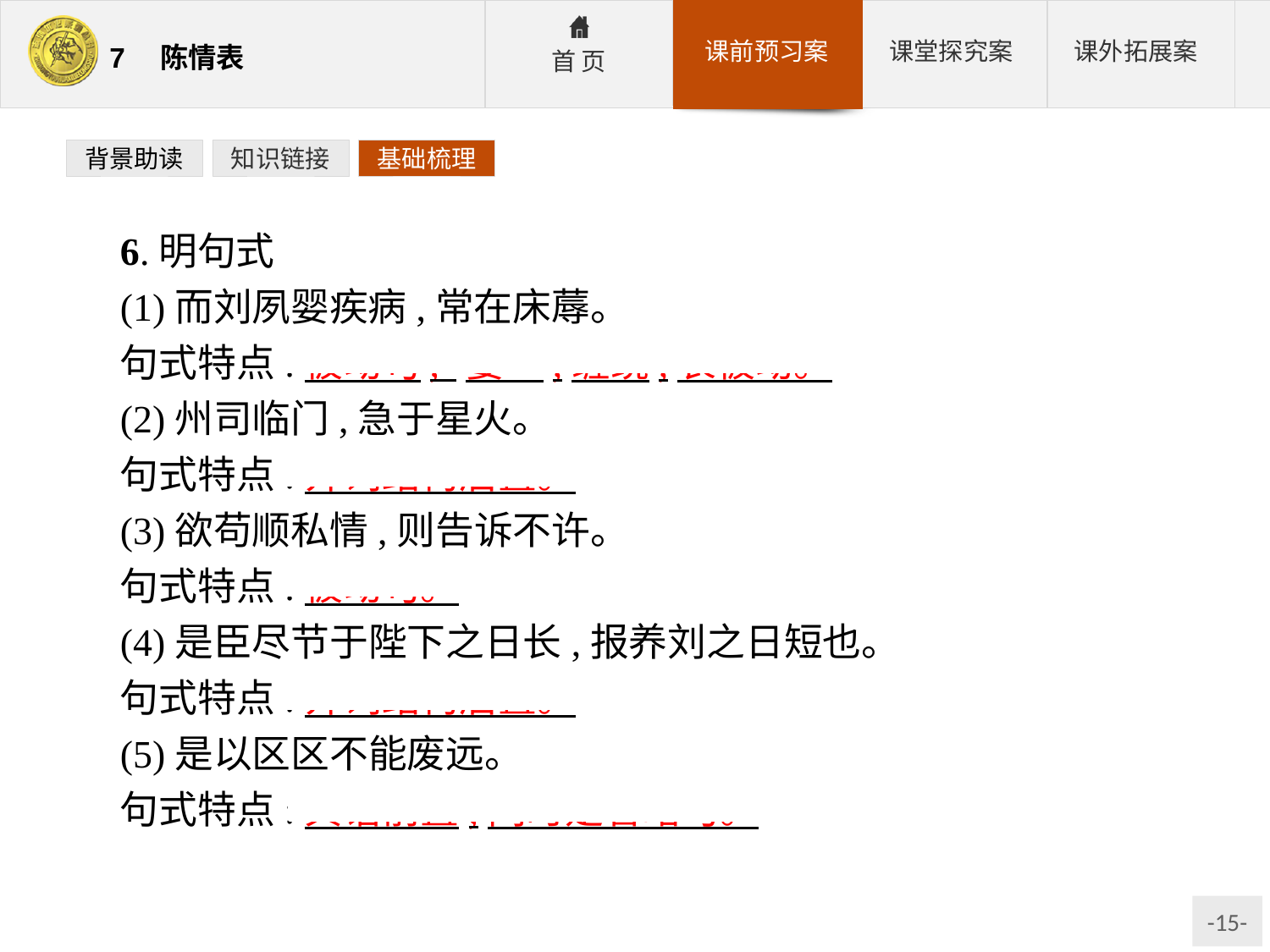

背景助读
知识链接
基础梳理
6.明句式
(1)而刘夙婴疾病,常在床蓐。
句式特点:被动句,“婴”,缠绕,表被动。
(2)州司临门,急于星火。
句式特点:介词结构后置。
(3)欲苟顺私情,则告诉不许。
句式特点:被动句。
(4)是臣尽节于陛下之日长,报养刘之日短也。
句式特点:介词结构后置。
(5)是以区区不能废远。
句式特点:宾语前置,同时是省略句。